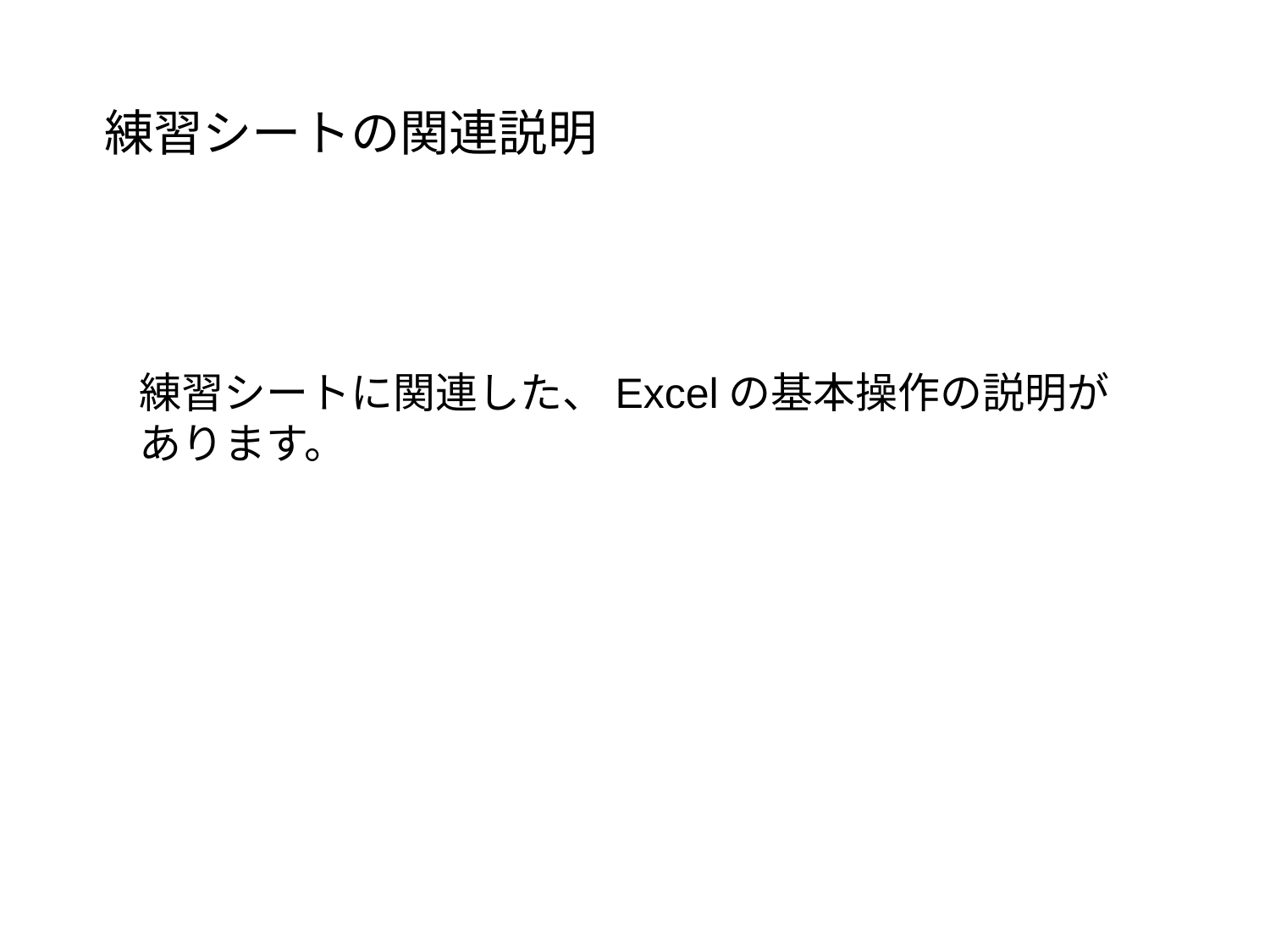

練習シートの関連説明
練習シートに関連した、Excelの基本操作の説明があります。